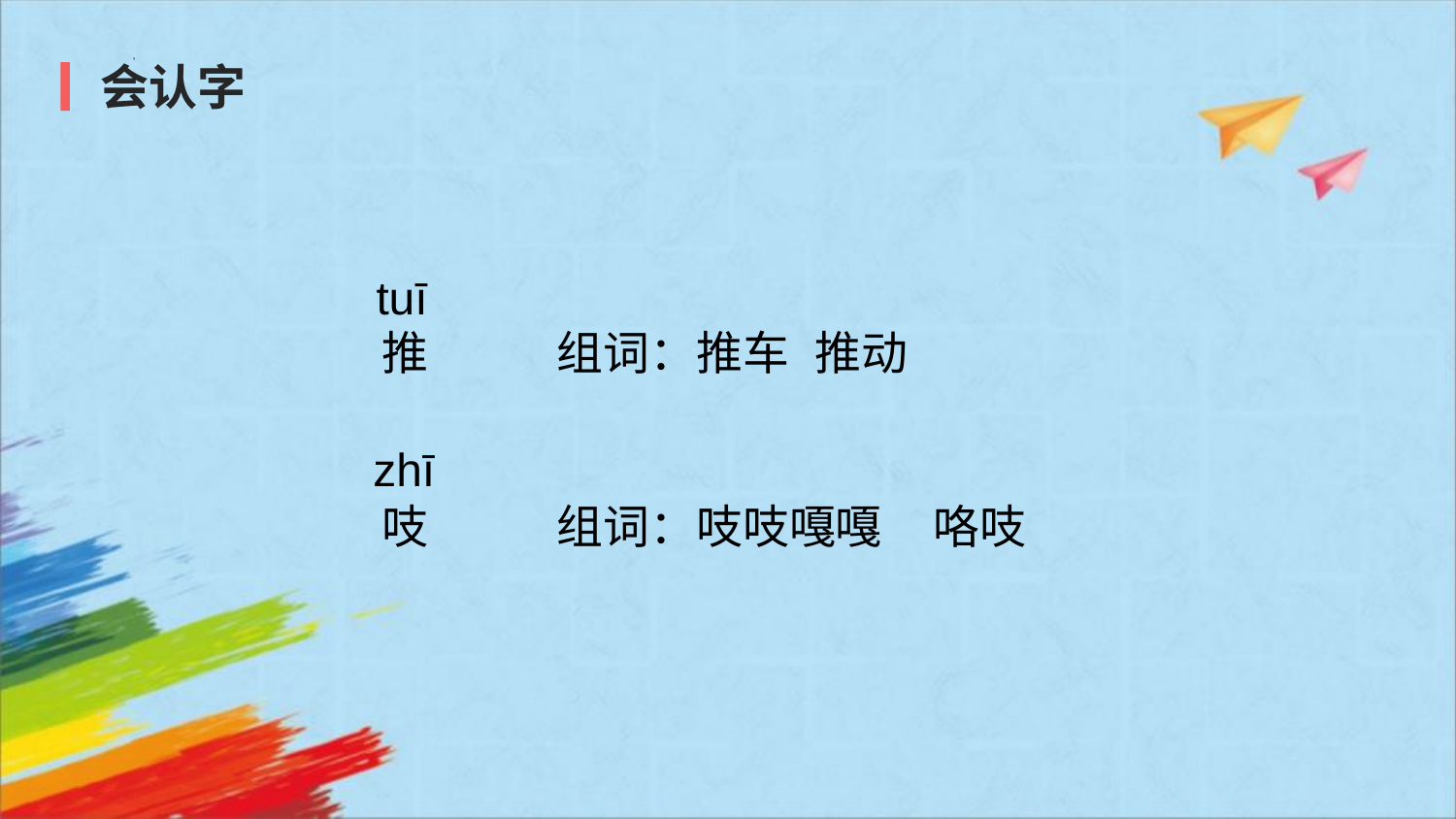

会认字

tuī
推
组词：推车  推动
zhī
吱
组词：吱吱嘎嘎    咯吱